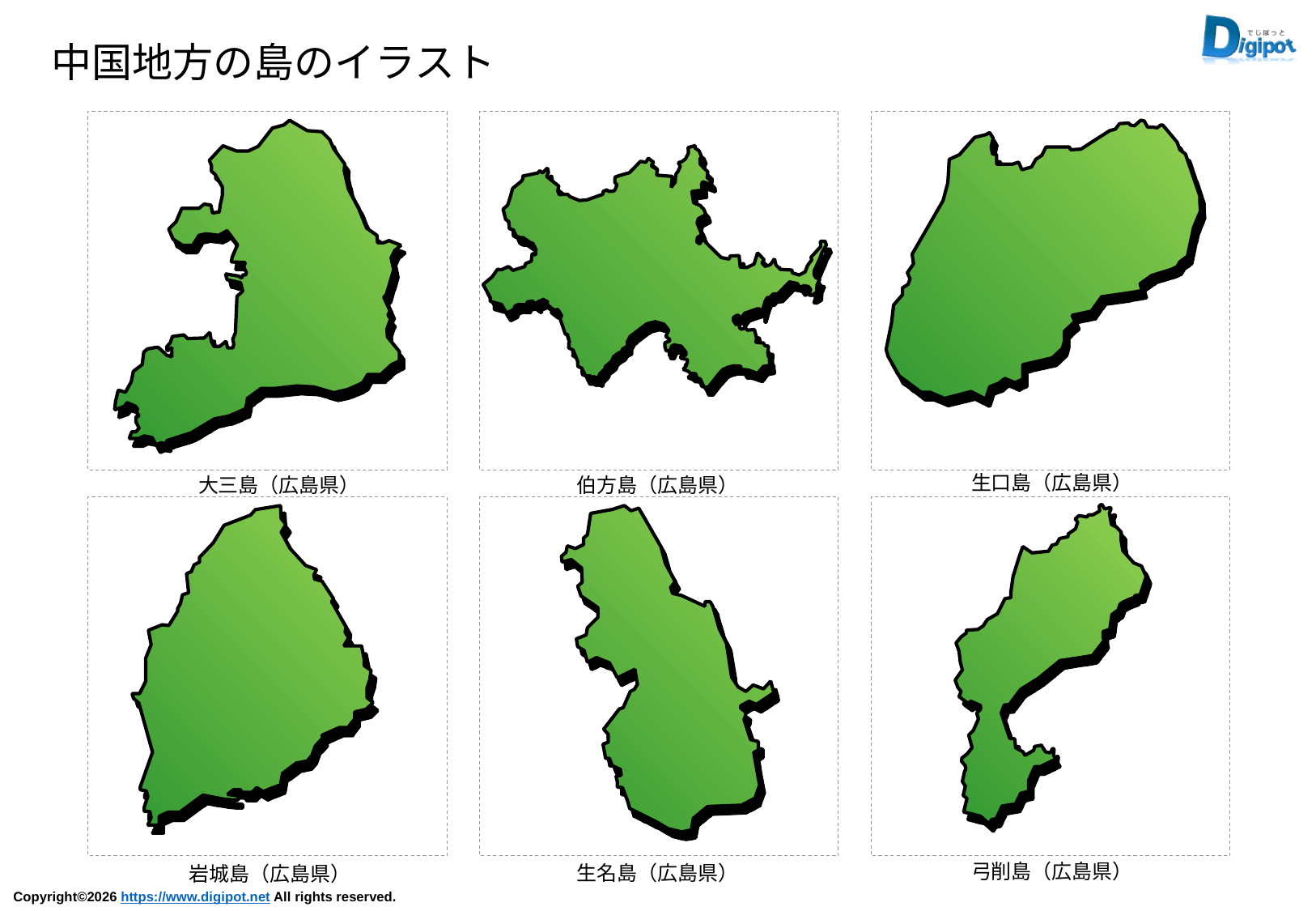

中国地方の島のイラスト

生口島（広島県）
大三島（広島県）
伯方島（広島県）

弓削島（広島県）
生名島（広島県）
岩城島（広島県）